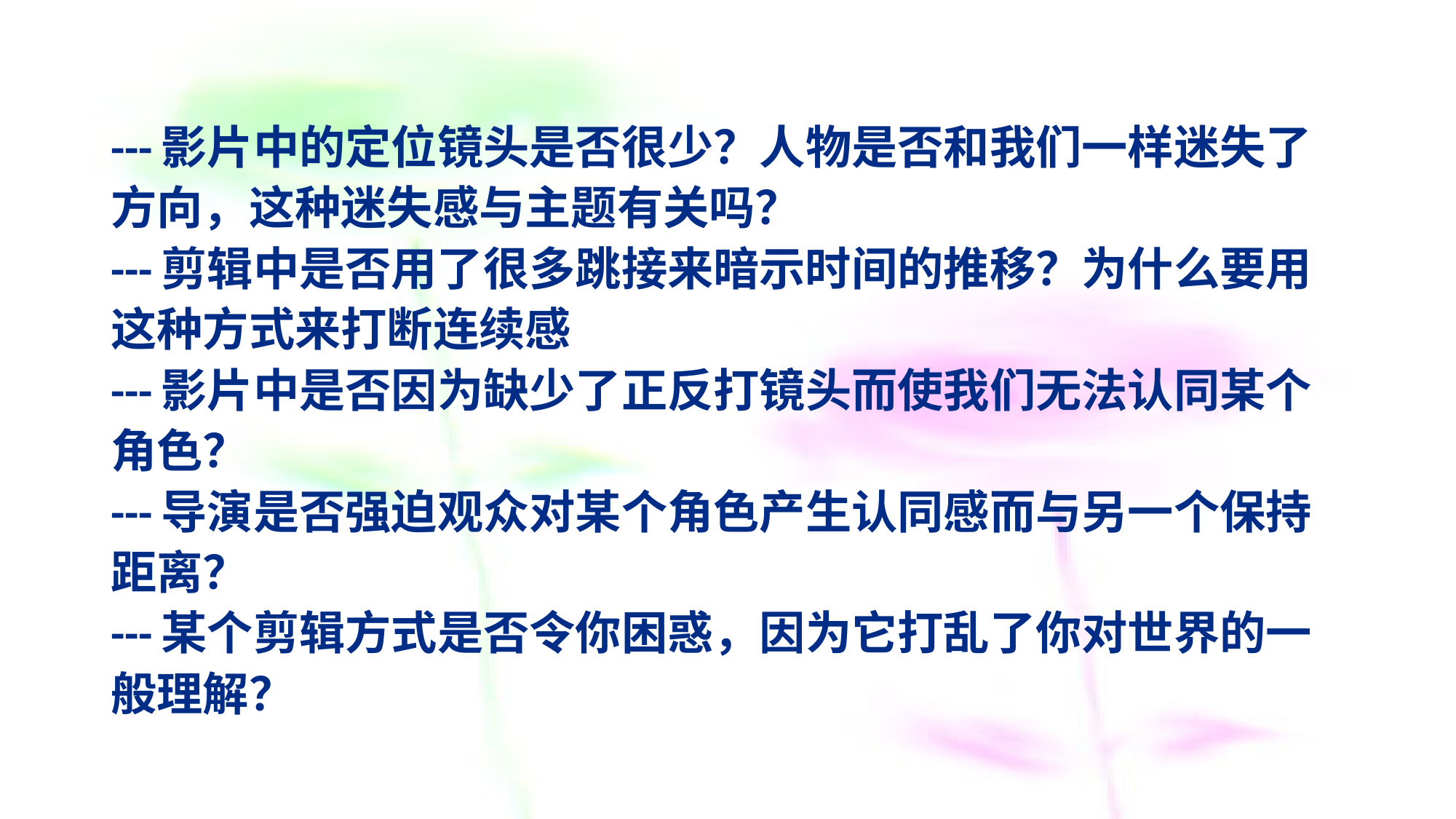

# ---影片中的定位镜头是否很少？人物是否和我们一样迷失了方向，这种迷失感与主题有关吗？ ---剪辑中是否用了很多跳接来暗示时间的推移？为什么要用这种方式来打断连续感 ---影片中是否因为缺少了正反打镜头而使我们无法认同某个角色？ ---导演是否强迫观众对某个角色产生认同感而与另一个保持距离？ ---某个剪辑方式是否令你困惑，因为它打乱了你对世界的一般理解？